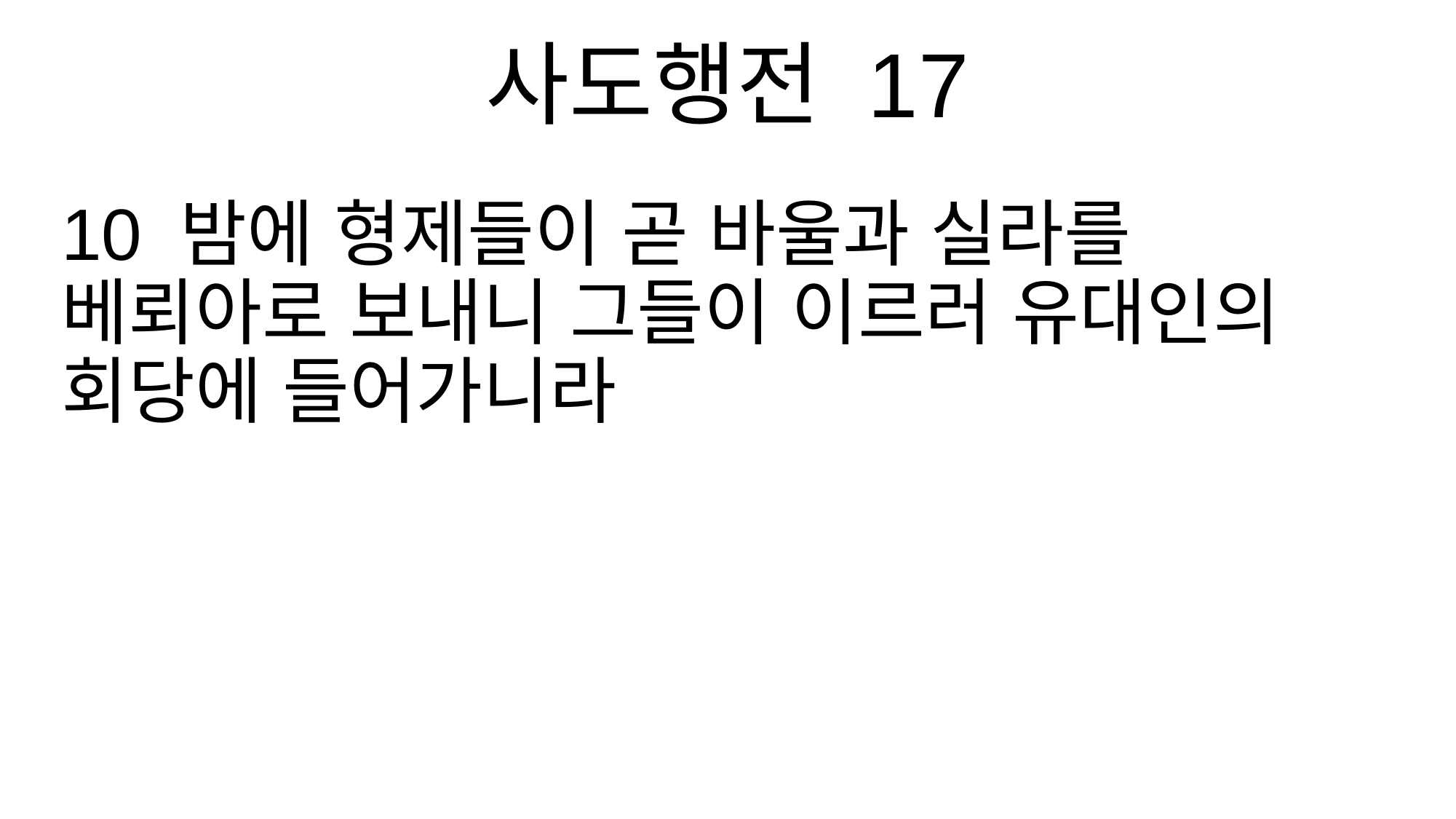

사도행전 17
10 밤에 형제들이 곧 바울과 실라를 베뢰아로 보내니 그들이 이르러 유대인의 회당에 들어가니라